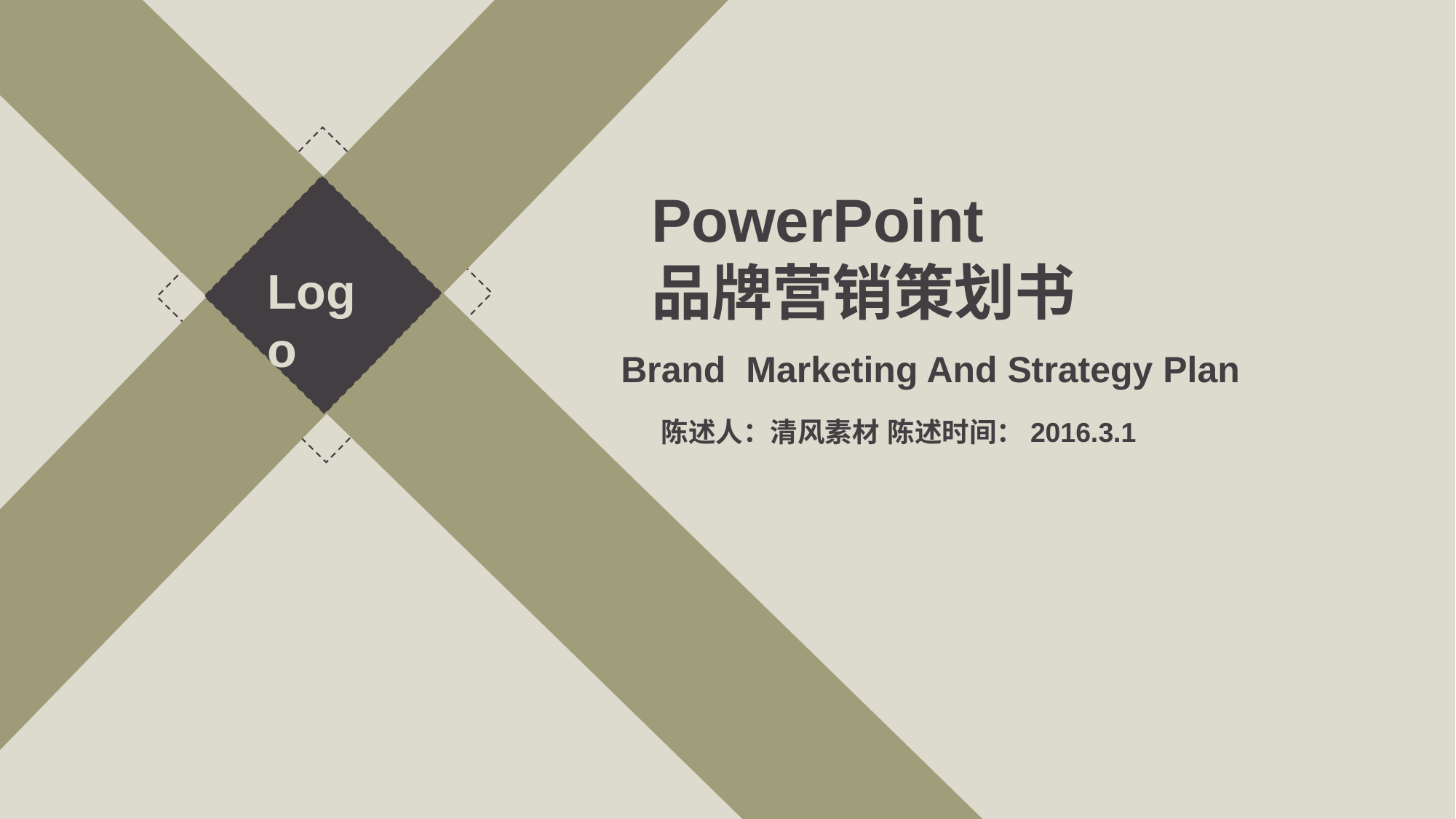

PowerPoint
品牌营销策划书

Logo
Brand  Marketing And Strategy Plan
陈述人：清风素材
陈述时间：2016.3.1